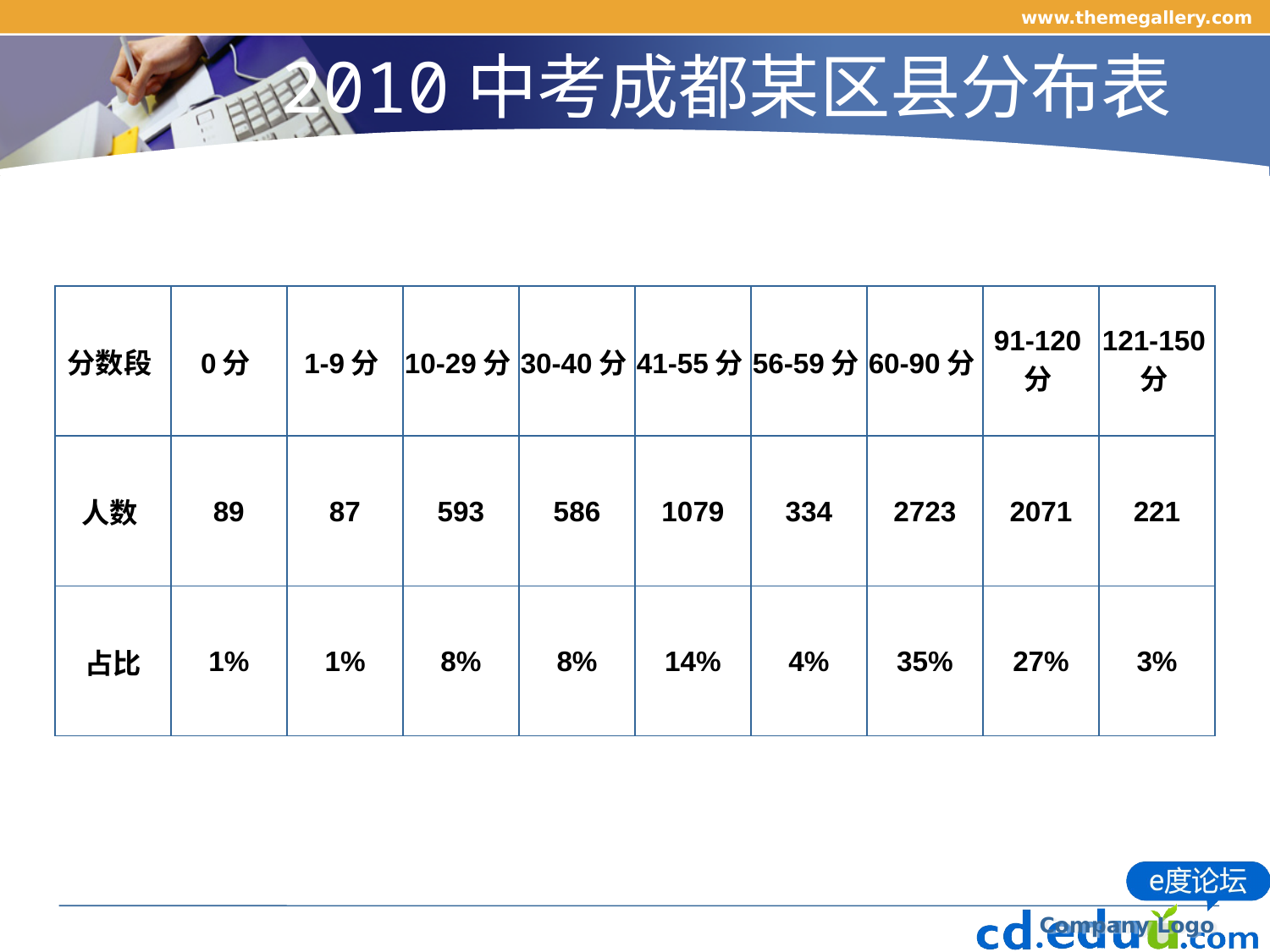

www.themegallery.com
  2010中考成都某区县分布表
| 分数段 | 0分 | 1-9分 | 10-29分 | 30-40分 | 41-55分 | 56-59分 | 60-90分 | 91-120分 | 121-150分 |
| --- | --- | --- | --- | --- | --- | --- | --- | --- | --- |
| 人数 | 89 | 87 | 593 | 586 | 1079 | 334 | 2723 | 2071 | 221 |
| 占比 | 1% | 1% | 8% | 8% | 14% | 4% | 35% | 27% | 3% |
Company Logo